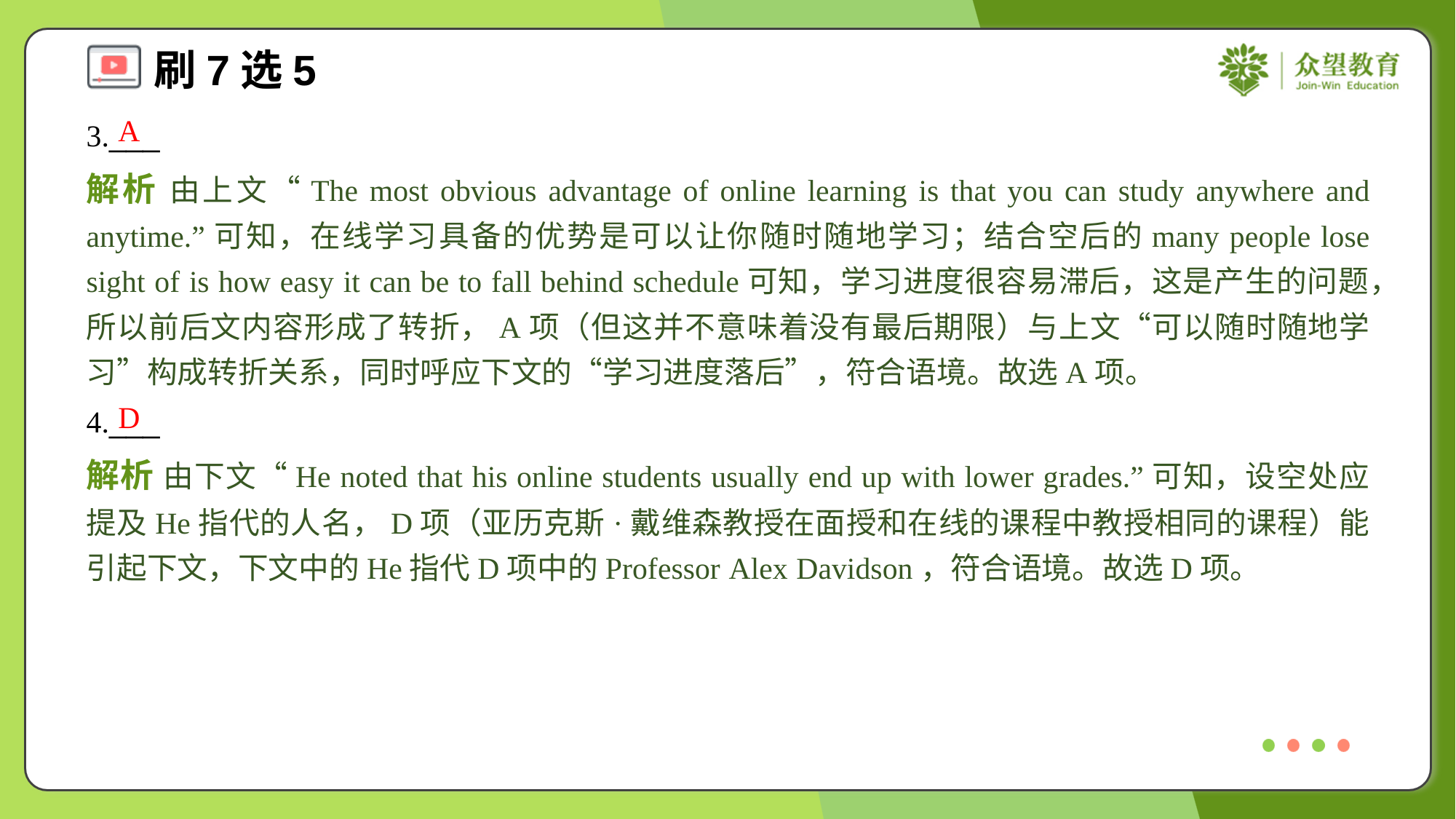

A
3.___
解析 由上文“The most obvious advantage of online learning is that you can study anywhere and anytime.”可知，在线学习具备的优势是可以让你随时随地学习；结合空后的many people lose sight of is how easy it can be to fall behind schedule可知，学习进度很容易滞后，这是产生的问题，所以前后文内容形成了转折，A项（但这并不意味着没有最后期限）与上文“可以随时随地学习”构成转折关系，同时呼应下文的“学习进度落后”，符合语境。故选A项。
D
4.___
解析 由下文“He noted that his online students usually end up with lower grades.”可知，设空处应提及He指代的人名，D项（亚历克斯·戴维森教授在面授和在线的课程中教授相同的课程）能引起下文，下文中的He指代D项中的Professor Alex Davidson，符合语境。故选D项。